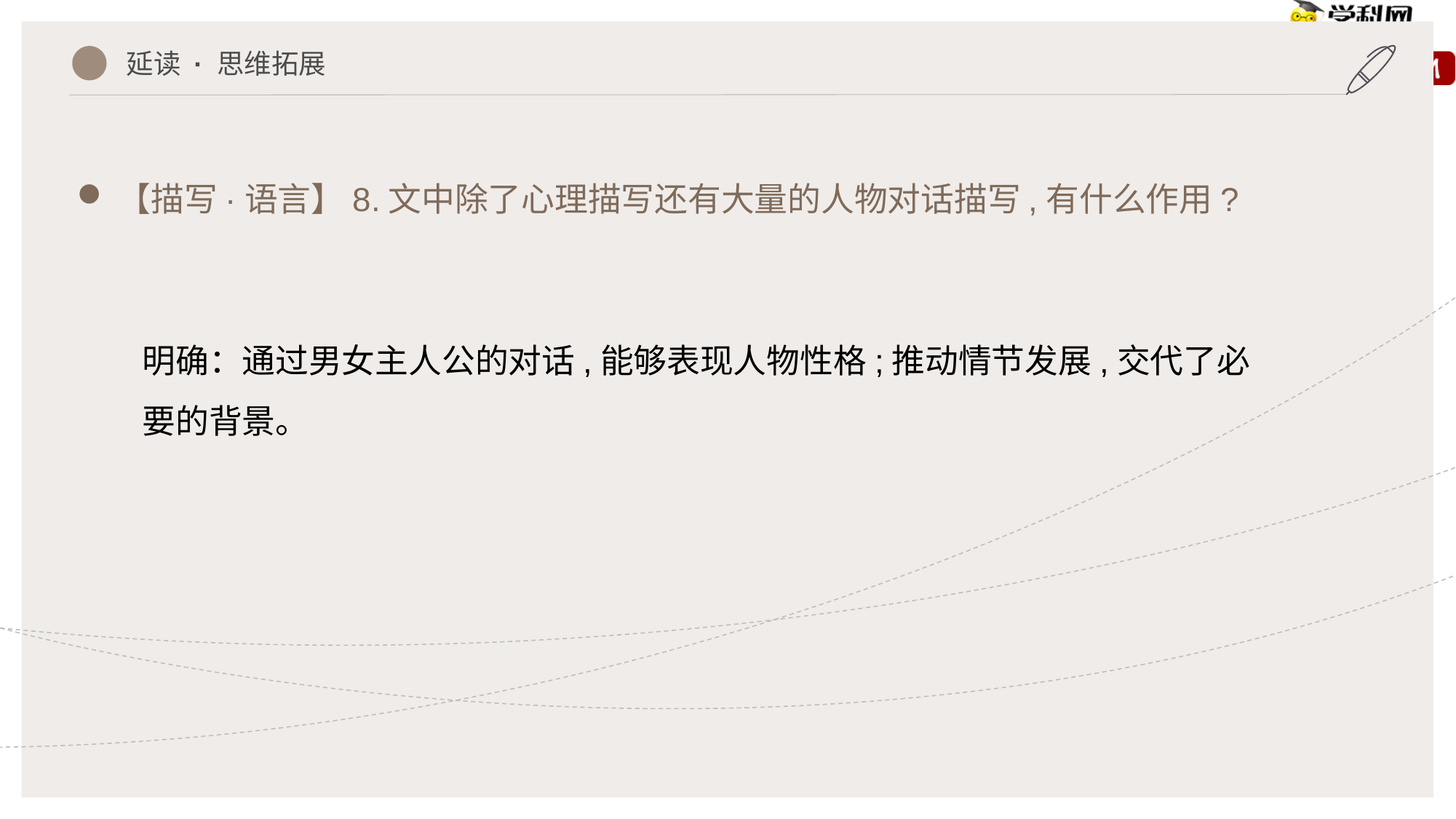

延读 · 思维拓展

【描写·语言】8.文中除了心理描写还有大量的人物对话描写,有什么作用?

明确：通过男女主人公的对话,能够表现人物性格;推动情节发展,交代了必要的背景。